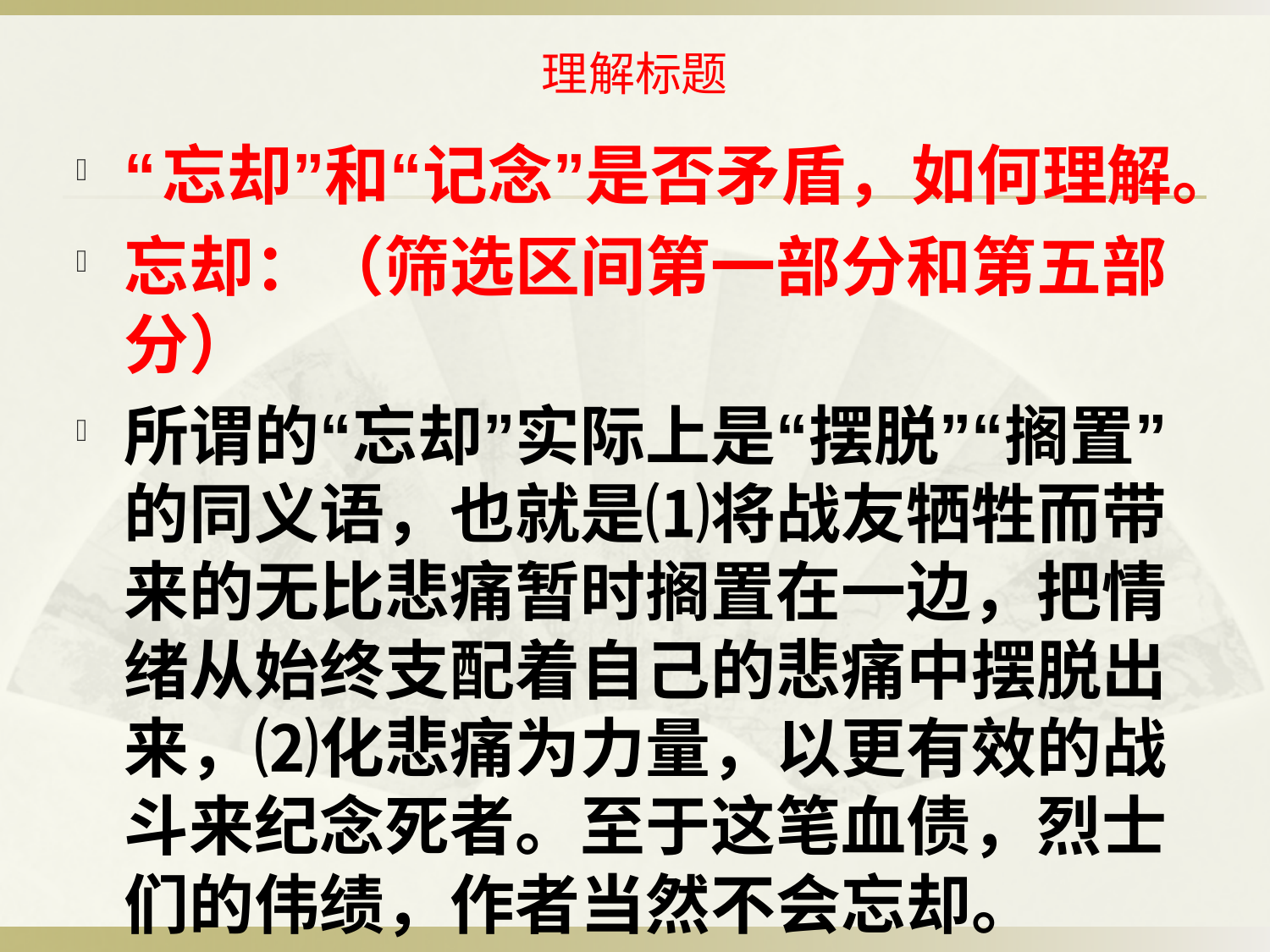

# 理解标题
“忘却”和“记念”是否矛盾，如何理解。
忘却：（筛选区间第一部分和第五部分）
所谓的“忘却”实际上是“摆脱”“搁置”的同义语，也就是⑴将战友牺牲而带来的无比悲痛暂时搁置在一边，把情绪从始终支配着自己的悲痛中摆脱出来，⑵化悲痛为力量，以更有效的战斗来纪念死者。至于这笔血债，烈士们的伟绩，作者当然不会忘却。